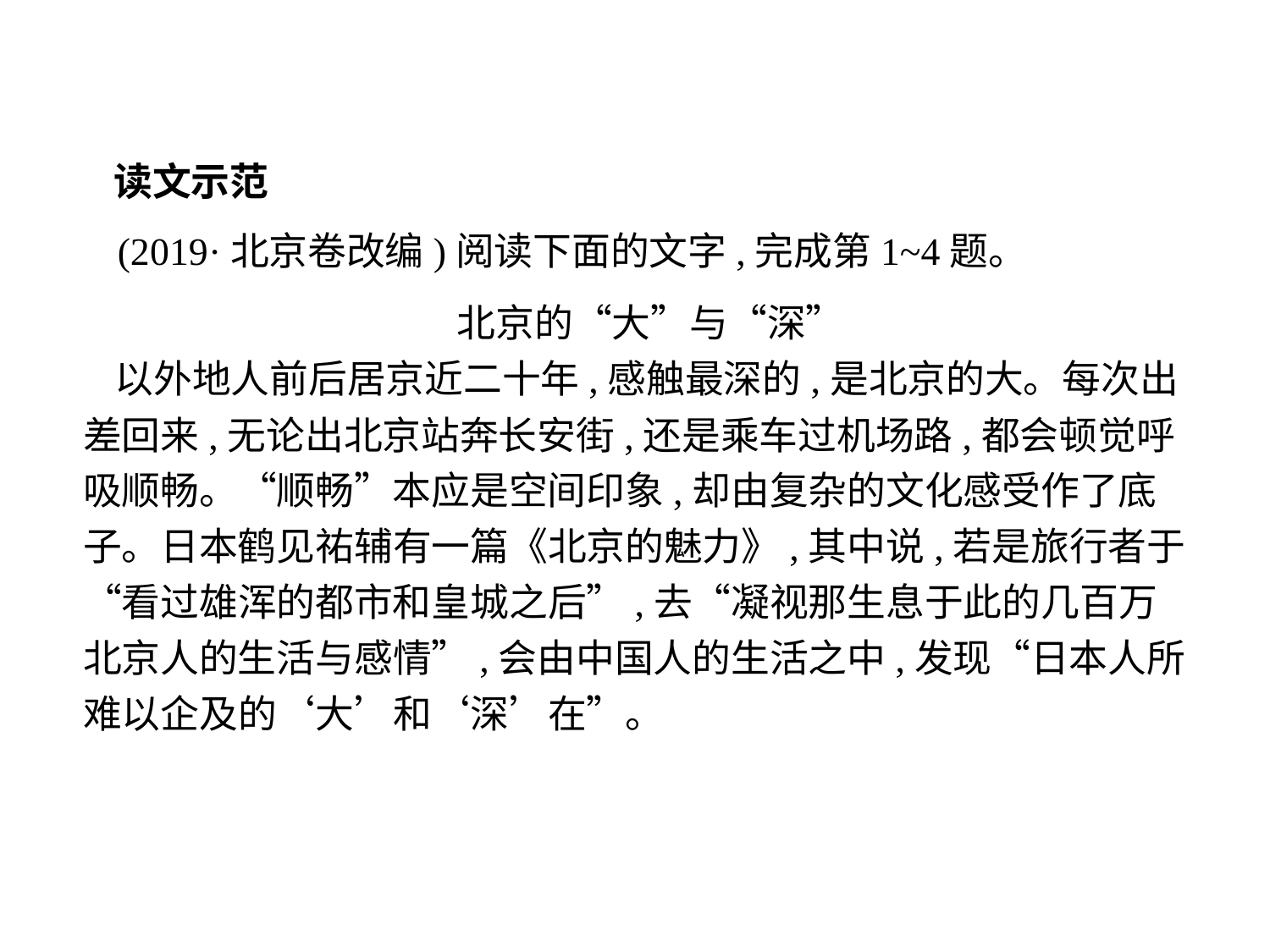

读文示范
(2019·北京卷改编)阅读下面的文字,完成第1~4题。
北京的“大”与“深”
以外地人前后居京近二十年,感触最深的,是北京的大。每次出差回来,无论出北京站奔长安街,还是乘车过机场路,都会顿觉呼吸顺畅。“顺畅”本应是空间印象,却由复杂的文化感受作了底子。日本鹤见祐辅有一篇《北京的魅力》,其中说,若是旅行者于“看过雄浑的都市和皇城之后”,去“凝视那生息于此的几百万北京人的生活与感情”,会由中国人的生活之中,发现“日本人所难以企及的‘大’和‘深’在”。
-8-